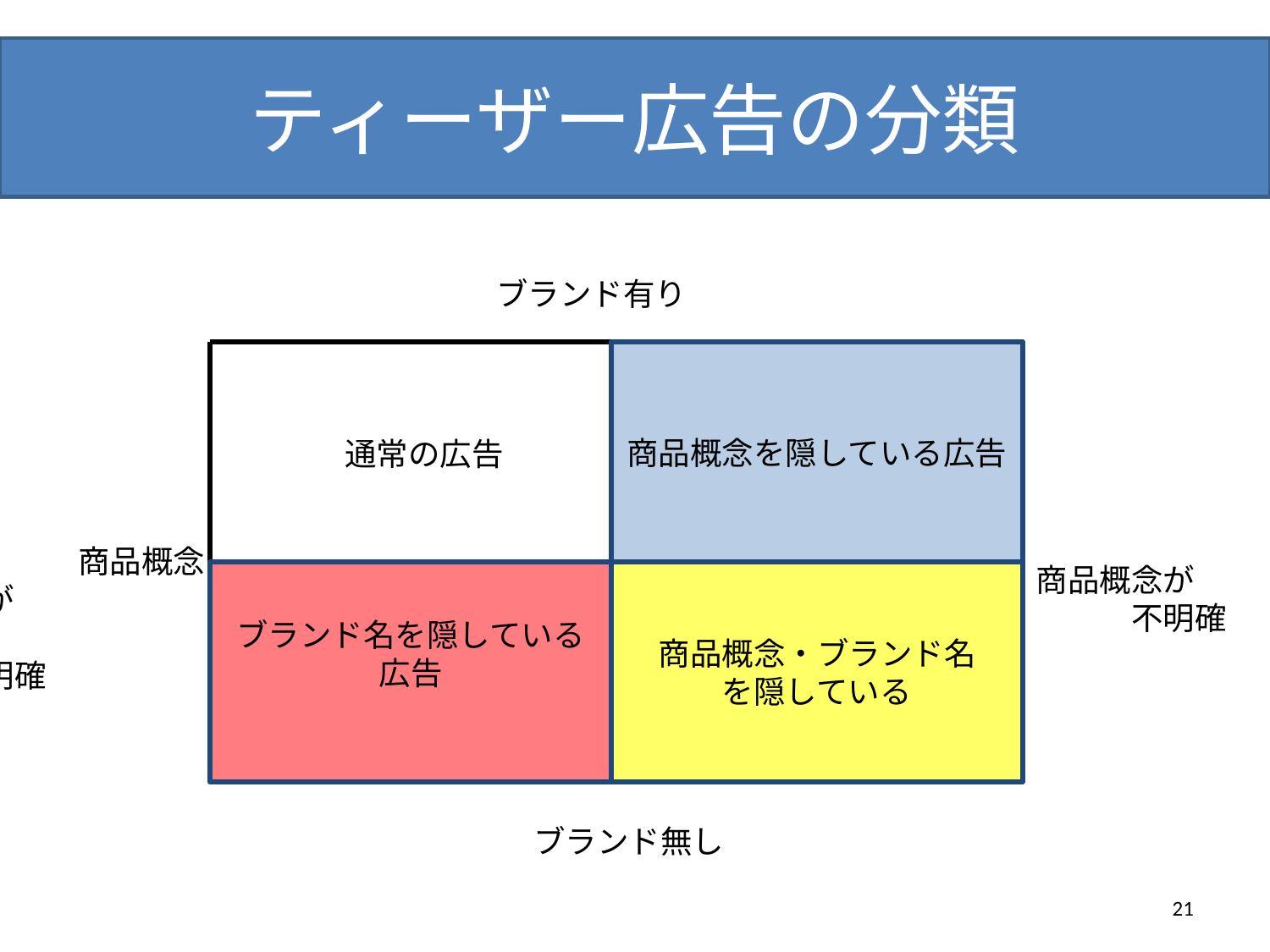

# ティーザー広告の分類

ブランド有り
商品概念を隠している広告
通常の広告
　　　商品概念が
　　　　　　　明確
商品概念が
　　　不明確
ブランド名を隠している広告

商品概念・ブランド名
を隠している
ブランド無し
21